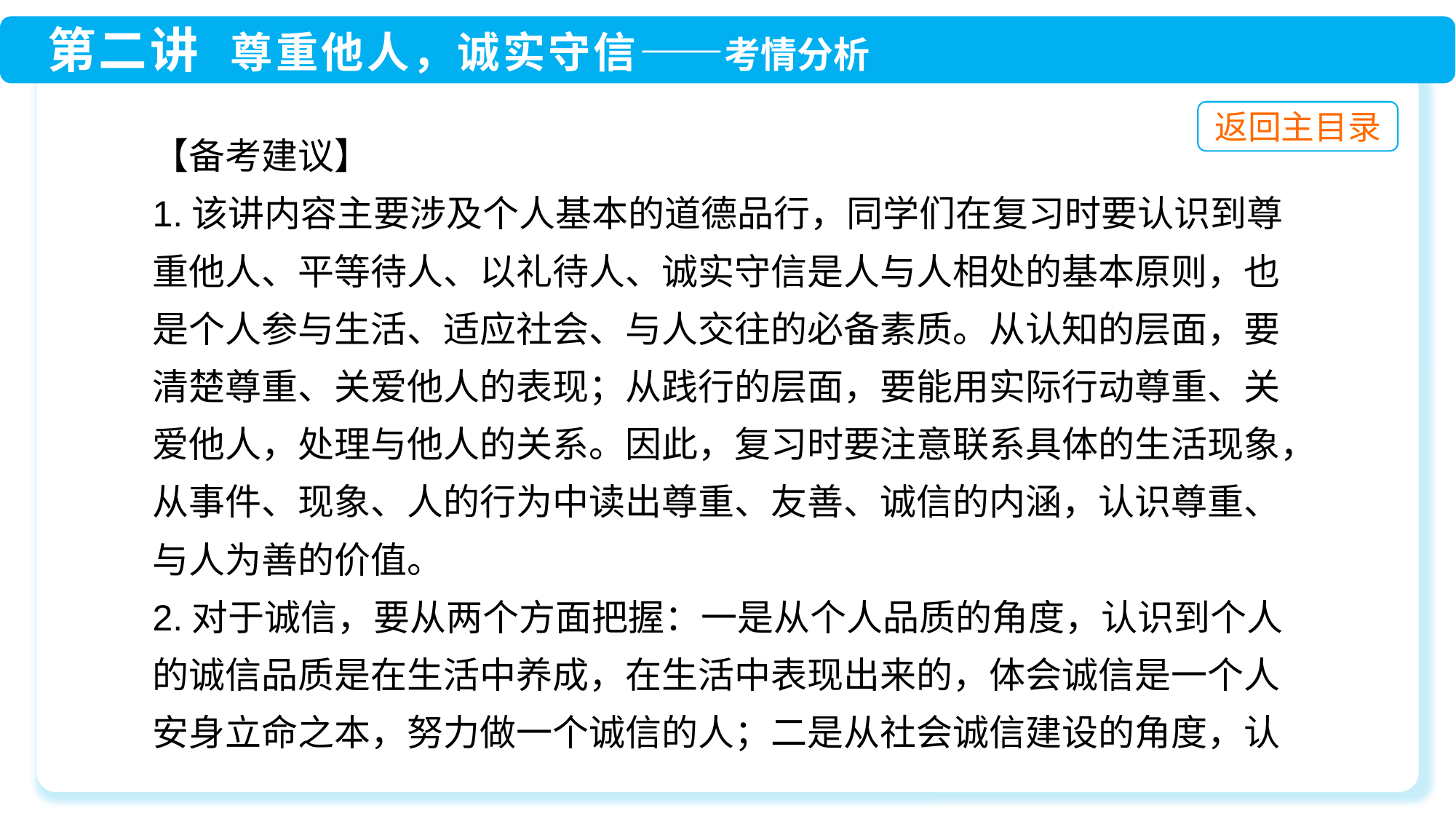

【备考建议】
1.该讲内容主要涉及个人基本的道德品行，同学们在复习时要认识到尊重他人、平等待人、以礼待人、诚实守信是人与人相处的基本原则，也是个人参与生活、适应社会、与人交往的必备素质。从认知的层面，要清楚尊重、关爱他人的表现；从践行的层面，要能用实际行动尊重、关爱他人，处理与他人的关系。因此，复习时要注意联系具体的生活现象，从事件、现象、人的行为中读出尊重、友善、诚信的内涵，认识尊重、与人为善的价值。
2.对于诚信，要从两个方面把握：一是从个人品质的角度，认识到个人的诚信品质是在生活中养成，在生活中表现出来的，体会诚信是一个人安身立命之本，努力做一个诚信的人；二是从社会诚信建设的角度，认